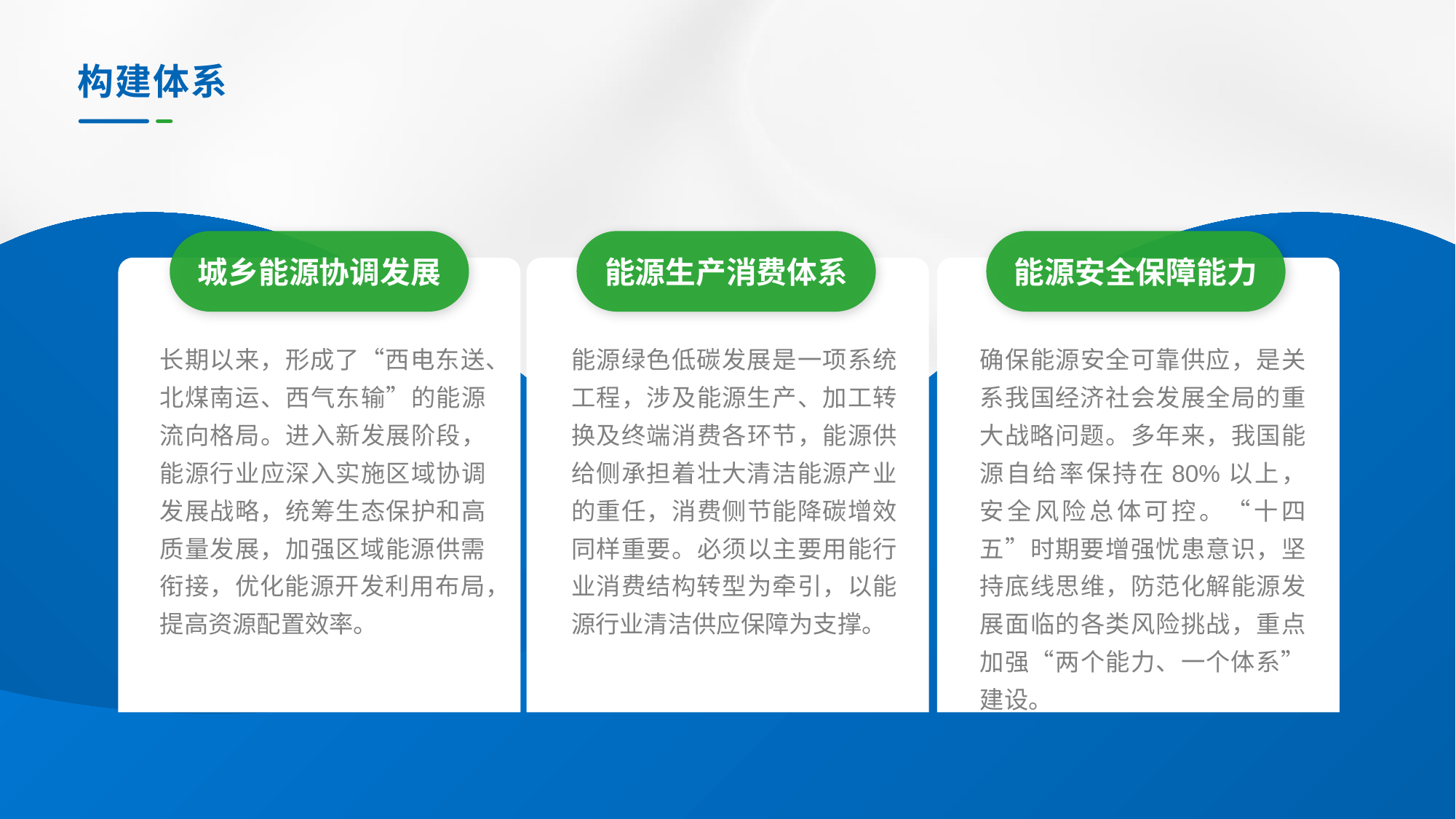

# 构建体系

城乡能源协调发展
能源生产消费体系
能源安全保障能力

长期以来，形成了“西电东送、北煤南运、西气东输”的能源流向格局。进入新发展阶段，能源行业应深入实施区域协调发展战略，统筹生态保护和高质量发展，加强区域能源供需衔接，优化能源开发利用布局，提高资源配置效率。
能源绿色低碳发展是一项系统工程，涉及能源生产、加工转换及终端消费各环节，能源供给侧承担着壮大清洁能源产业的重任，消费侧节能降碳增效同样重要。必须以主要用能行业消费结构转型为牵引，以能源行业清洁供应保障为支撑。
确保能源安全可靠供应，是关系我国经济社会发展全局的重大战略问题。多年来，我国能源自给率保持在80%以上，安全风险总体可控。“十四五”时期要增强忧患意识，坚持底线思维，防范化解能源发展面临的各类风险挑战，重点加强“两个能力、一个体系”建设。